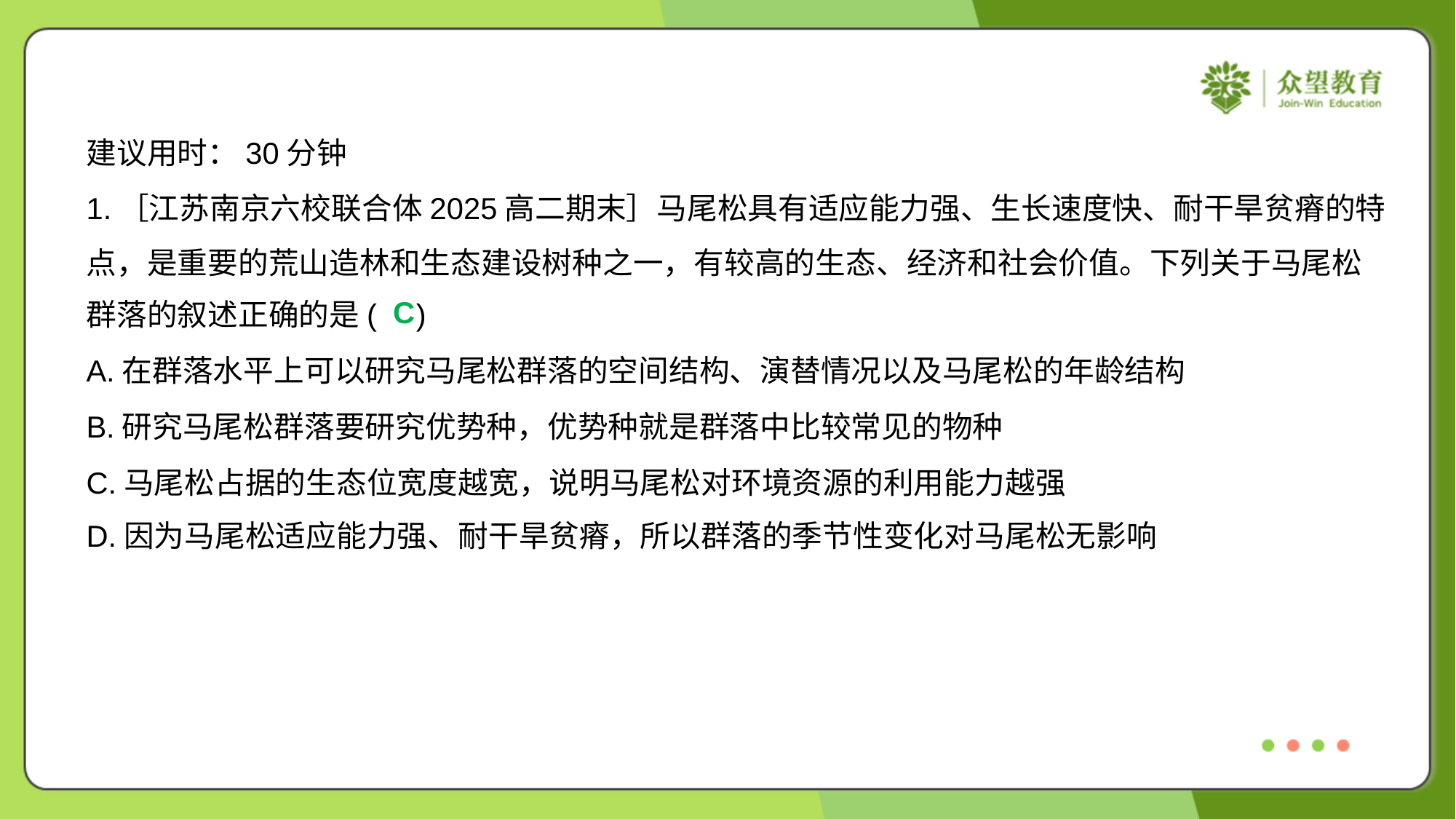

建议用时：30分钟
1.［江苏南京六校联合体2025高二期末］马尾松具有适应能力强、生长速度快、耐干旱贫瘠的特
点，是重要的荒山造林和生态建设树种之一，有较高的生态、经济和社会价值。下列关于马尾松
群落的叙述正确的是(     )
C
A.在群落水平上可以研究马尾松群落的空间结构、演替情况以及马尾松的年龄结构
B.研究马尾松群落要研究优势种，优势种就是群落中比较常见的物种
C.马尾松占据的生态位宽度越宽，说明马尾松对环境资源的利用能力越强
D.因为马尾松适应能力强、耐干旱贫瘠，所以群落的季节性变化对马尾松无影响